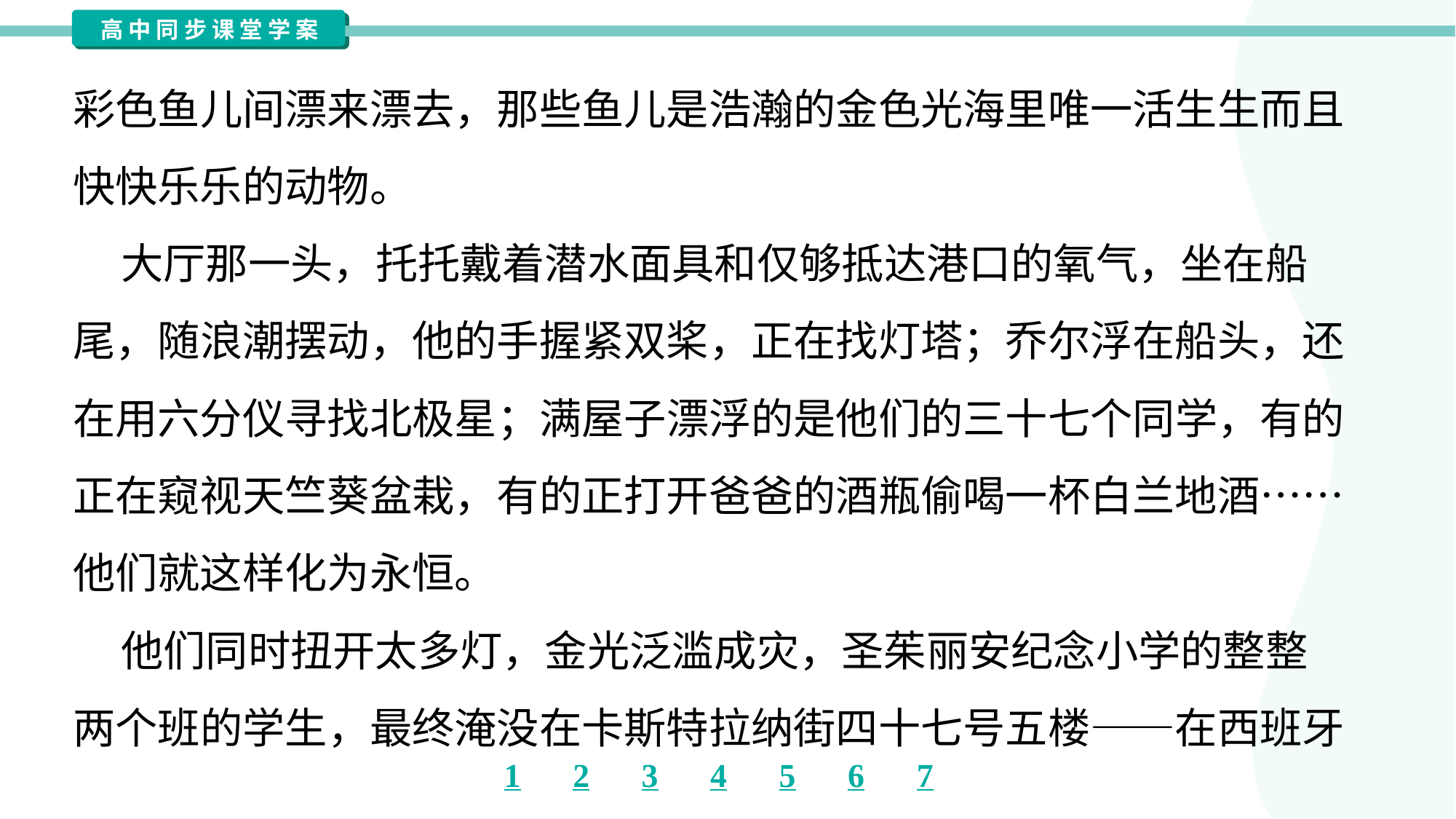

彩色鱼儿间漂来漂去，那些鱼儿是浩瀚的金色光海里唯一活生生而且
快快乐乐的动物。
    大厅那一头，托托戴着潜水面具和仅够抵达港口的氧气，坐在船
尾，随浪潮摆动，他的手握紧双桨，正在找灯塔；乔尔浮在船头，还
在用六分仪寻找北极星；满屋子漂浮的是他们的三十七个同学，有的
正在窥视天竺葵盆栽，有的正打开爸爸的酒瓶偷喝一杯白兰地酒……
他们就这样化为永恒。
    他们同时扭开太多灯，金光泛滥成灾，圣茱丽安纪念小学的整整
两个班的学生，最终淹没在卡斯特拉纳街四十七号五楼——在西班牙